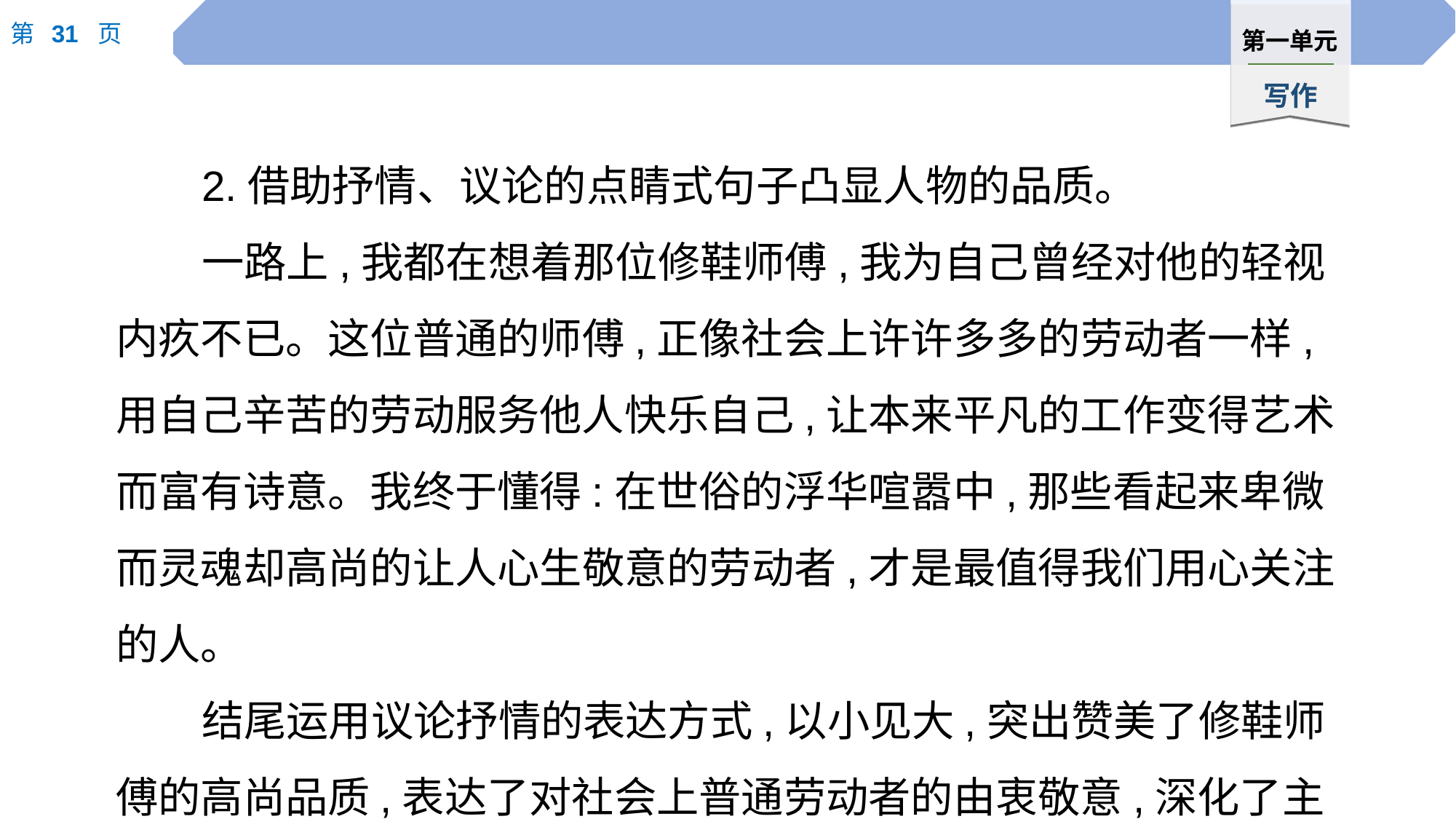

2.借助抒情、议论的点睛式句子凸显人物的品质。
一路上,我都在想着那位修鞋师傅,我为自己曾经对他的轻视内疚不已。这位普通的师傅,正像社会上许许多多的劳动者一样,用自己辛苦的劳动服务他人快乐自己,让本来平凡的工作变得艺术而富有诗意。我终于懂得:在世俗的浮华喧嚣中,那些看起来卑微而灵魂却高尚的让人心生敬意的劳动者,才是最值得我们用心关注的人。
结尾运用议论抒情的表达方式,以小见大,突出赞美了修鞋师傅的高尚品质,表达了对社会上普通劳动者的由衷敬意,深化了主旨。